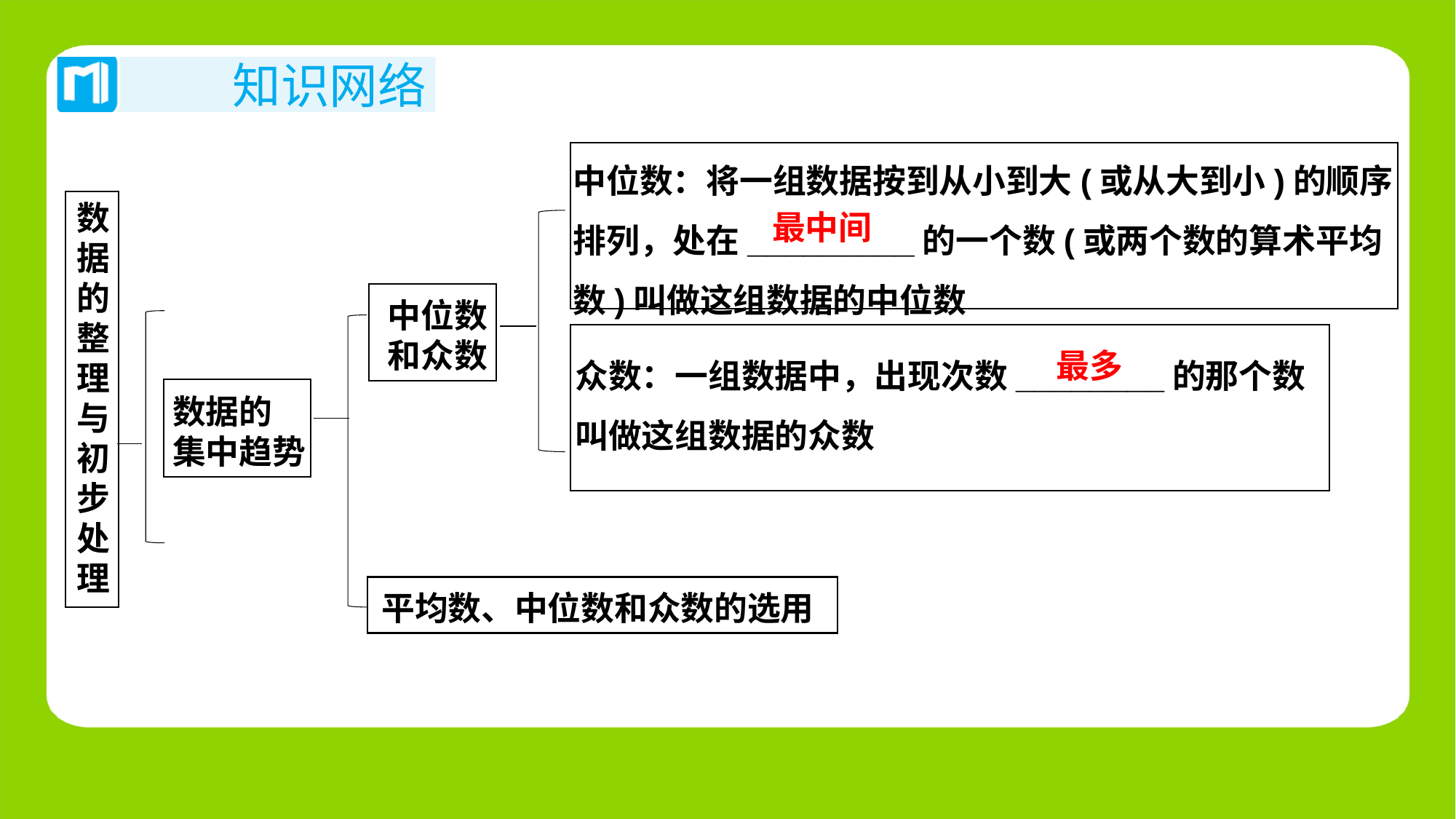

中位数：将一组数据按到从小到大(或从大到小)的顺序排列，处在_________的一个数(或两个数的算术平均数)叫做这组数据的中位数

数据的整理与初步处理

中位数
和众数

众数：一组数据中，出现次数________的那个数
叫做这组数据的众数

数据的
集中趋势

平均数、中位数和众数的选用
最中间
最多